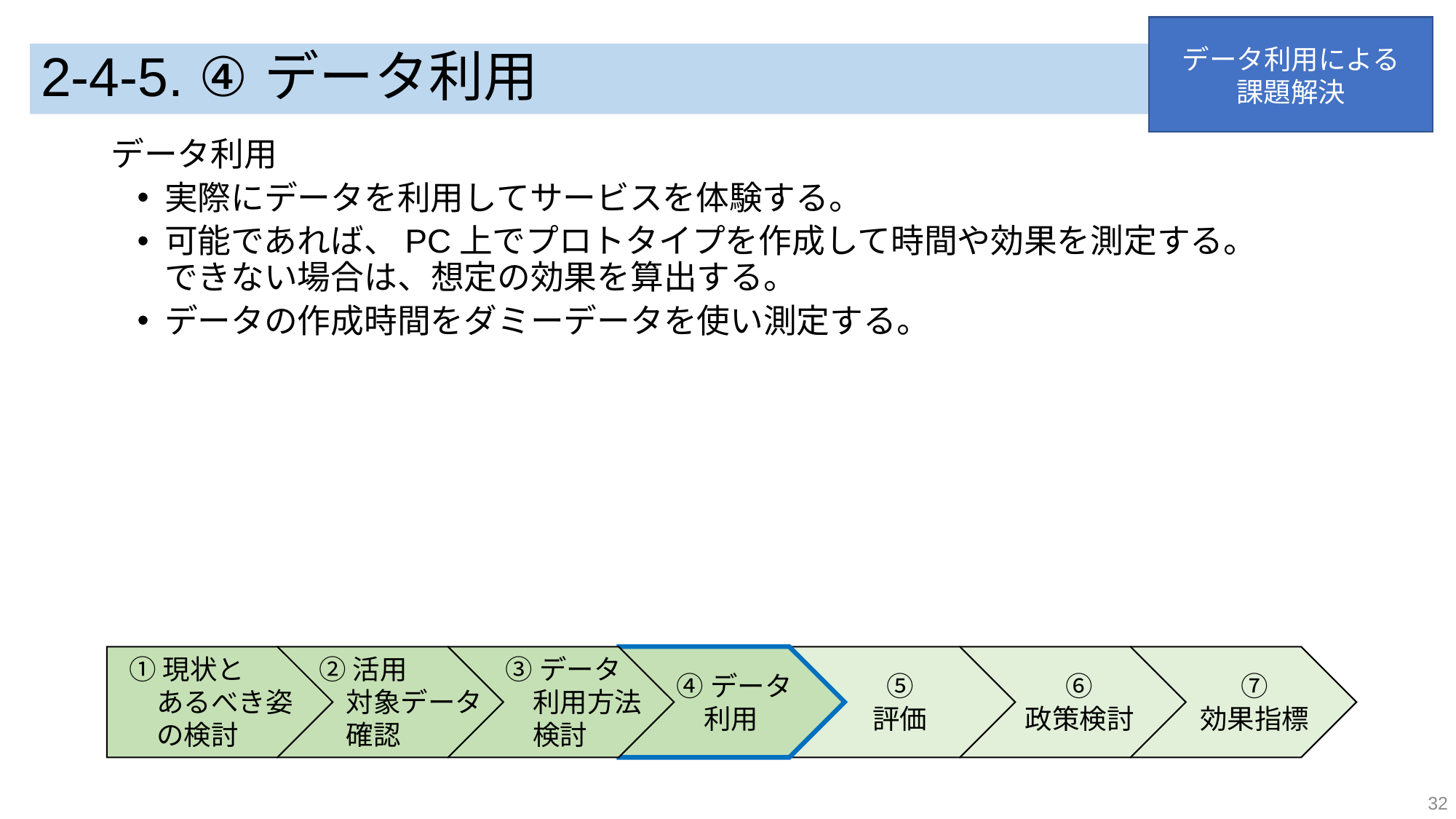

データ利用による
課題解決
# 2-4-5. ④データ利用
データ利用
実際にデータを利用してサービスを体験する。
可能であれば、PC上でプロトタイプを作成して時間や効果を測定する。
できない場合は、想定の効果を算出する。
データの作成時間をダミーデータを使い測定する。

①現状と
　あるべき姿
　の検討
②活用
　対象データ
　確認
③データ
　利用方法
　検討
④データ
　利用
⑤
評価
⑥
政策検討
⑦
効果指標
32